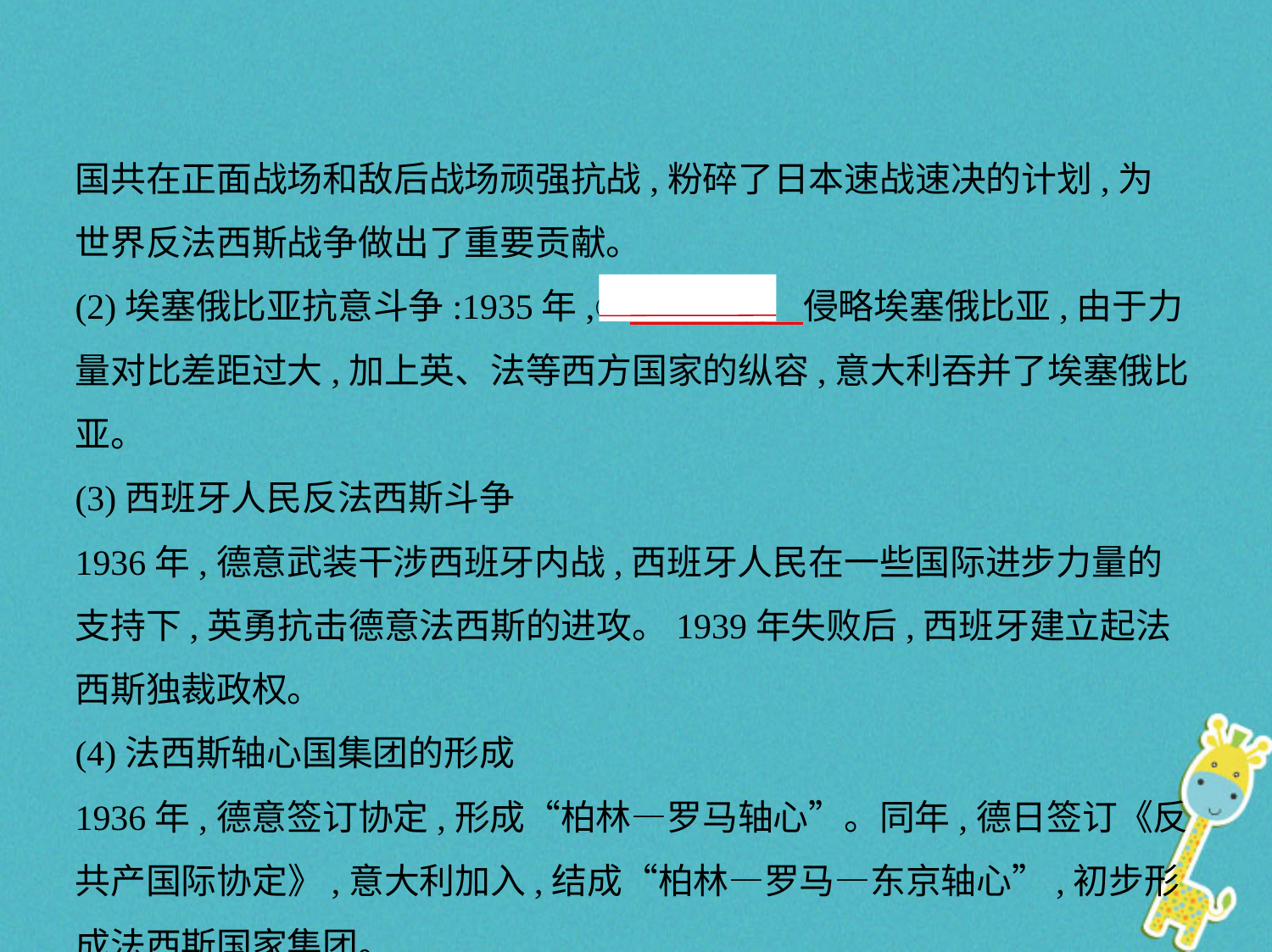

国共在正面战场和敌后战场顽强抗战,粉碎了日本速战速决的计划,为
世界反法西斯战争做出了重要贡献。
(2)埃塞俄比亚抗意斗争:1935年,②　意大利    侵略埃塞俄比亚,由于力量对比差距过大,加上英、法等西方国家的纵容,意大利吞并了埃塞俄比亚。
(3)西班牙人民反法西斯斗争
1936年,德意武装干涉西班牙内战,西班牙人民在一些国际进步力量的
支持下,英勇抗击德意法西斯的进攻。1939年失败后,西班牙建立起法
西斯独裁政权。
(4)法西斯轴心国集团的形成
1936年,德意签订协定,形成“柏林—罗马轴心”。同年,德日签订《反
共产国际协定》,意大利加入,结成“柏林—罗马—东京轴心”,初步形
成法西斯国家集团。